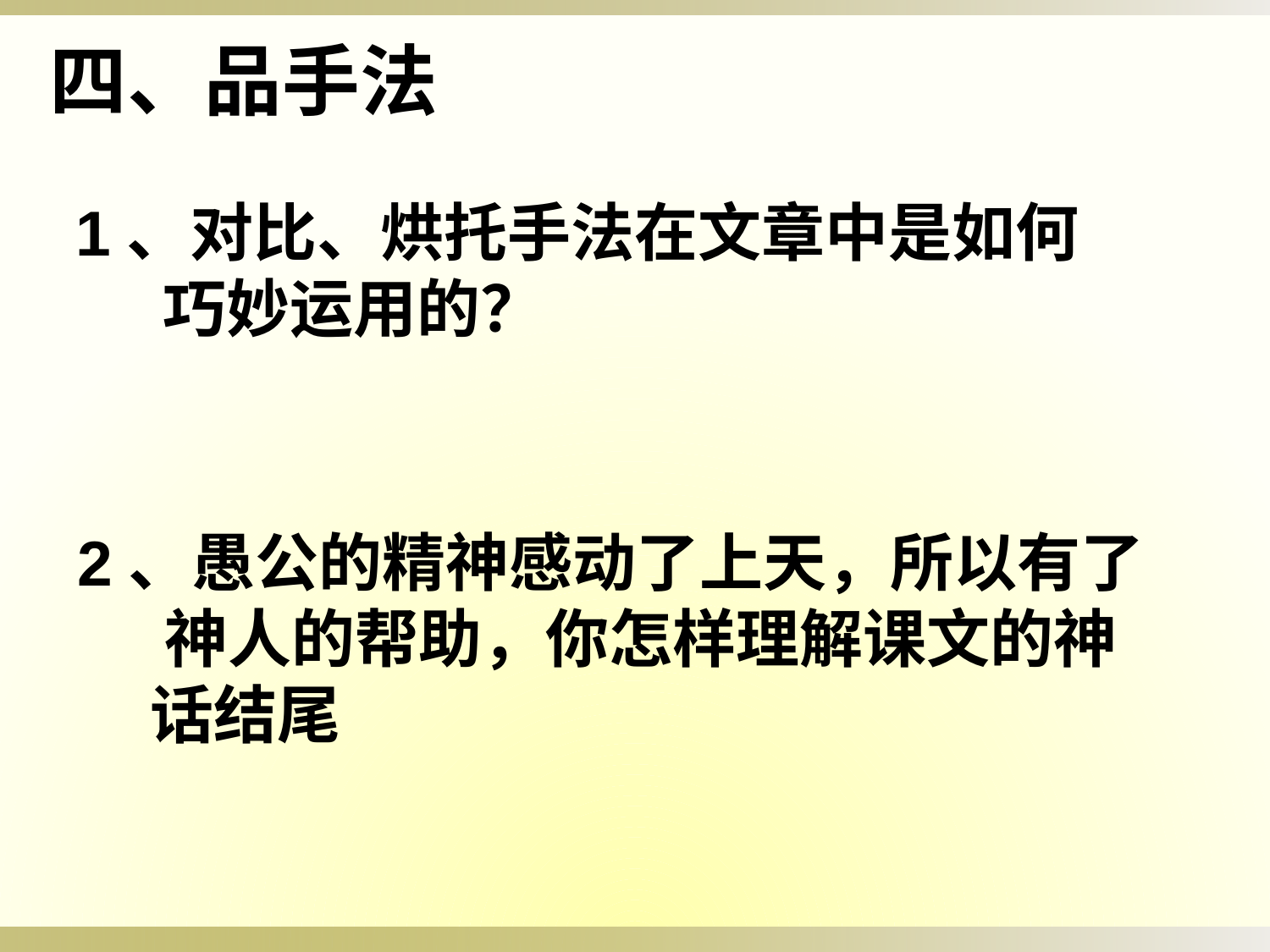

四、品手法
1、对比、烘托手法在文章中是如何
     巧妙运用的？
2、愚公的精神感动了上天，所以有了
     神人的帮助，你怎样理解课文的神
    话结尾